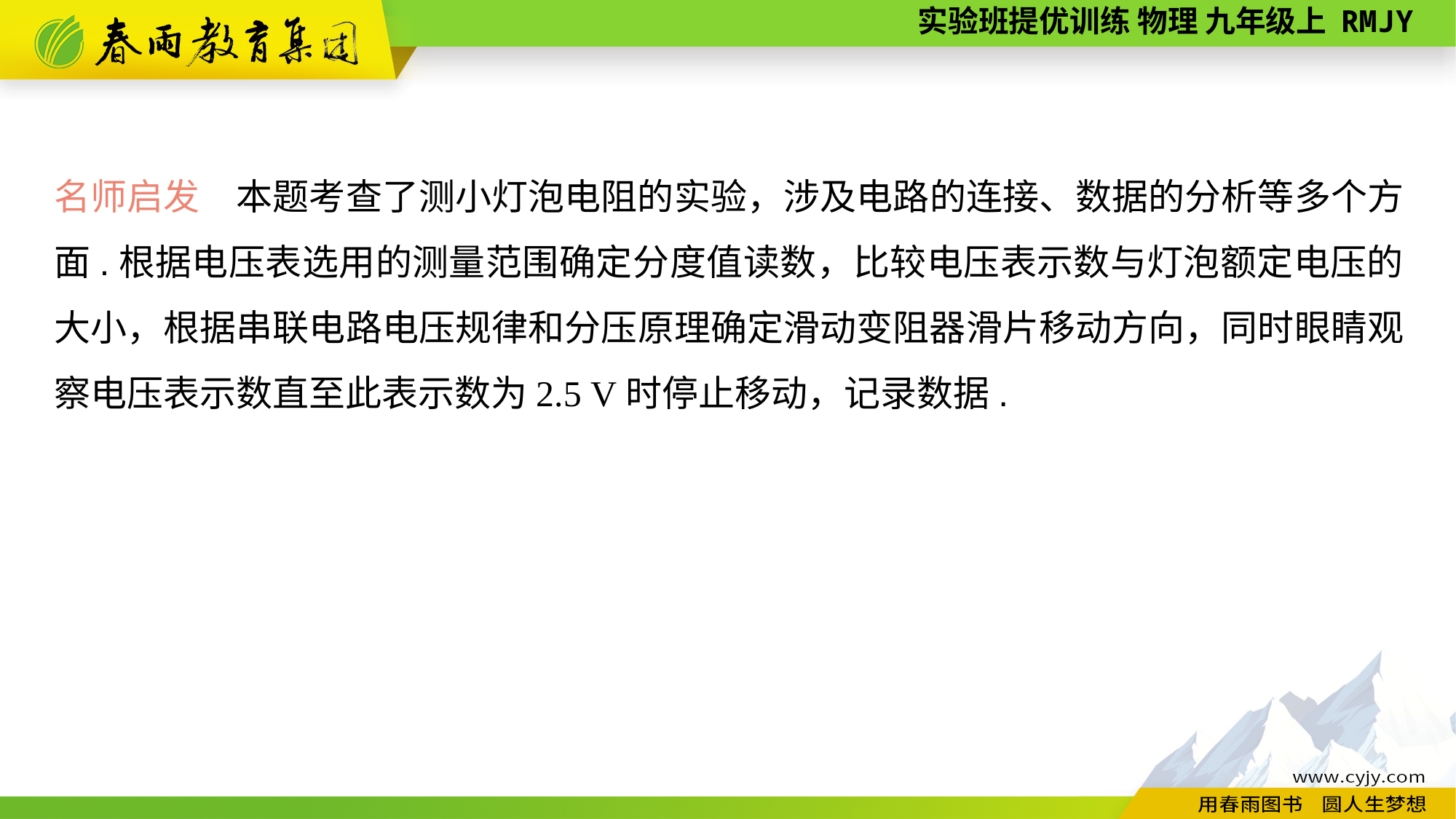

名师启发　本题考查了测小灯泡电阻的实验，涉及电路的连接、数据的分析等多个方面.根据电压表选用的测量范围确定分度值读数，比较电压表示数与灯泡额定电压的大小，根据串联电路电压规律和分压原理确定滑动变阻器滑片移动方向，同时眼睛观察电压表示数直至此表示数为2.5 V时停止移动，记录数据.